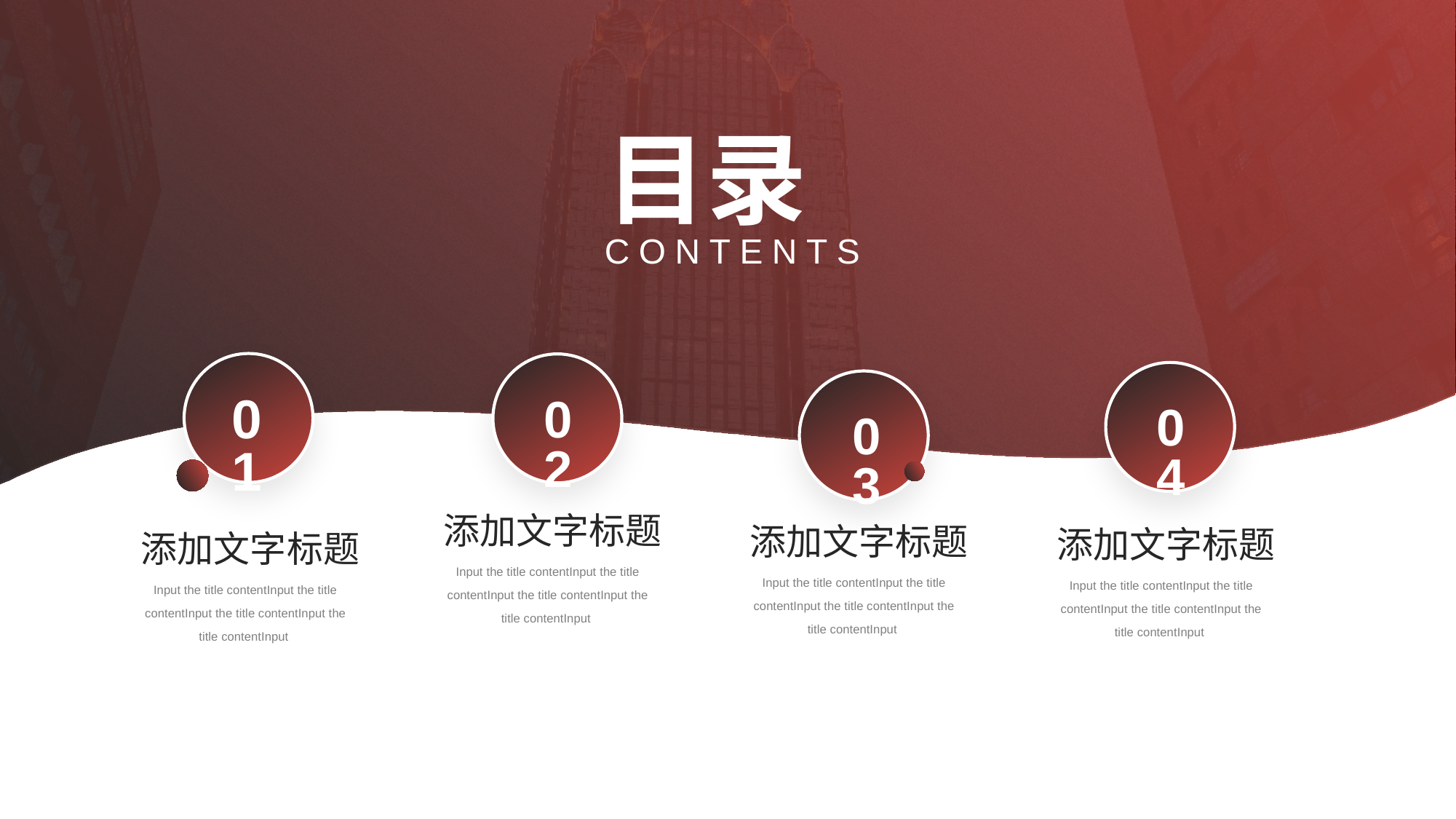

目录
CONTENTS

01
02
04
03

添加文字标题
Input the title contentInput the title contentInput the title contentInput the title contentInput
添加文字标题
Input the title contentInput the title contentInput the title contentInput the title contentInput
添加文字标题
Input the title contentInput the title contentInput the title contentInput the title contentInput
添加文字标题
Input the title contentInput the title contentInput the title contentInput the title contentInput